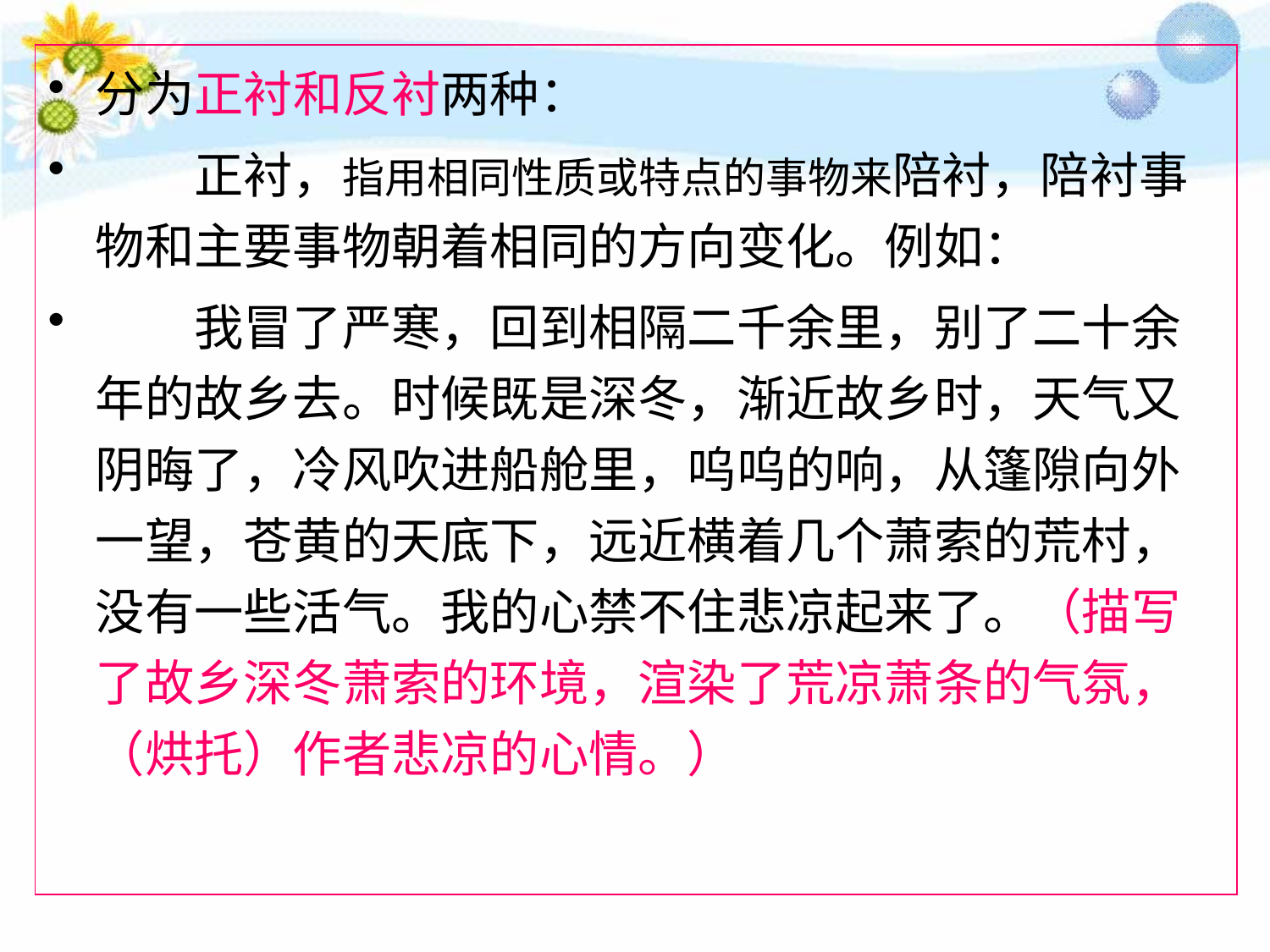

分为正衬和反衬两种：
　　正衬，指用相同性质或特点的事物来陪衬，陪衬事物和主要事物朝着相同的方向变化。例如：
　　我冒了严寒，回到相隔二千余里，别了二十余年的故乡去。时候既是深冬，渐近故乡时，天气又阴晦了，冷风吹进船舱里，呜呜的响，从篷隙向外一望，苍黄的天底下，远近横着几个萧索的荒村，没有一些活气。我的心禁不住悲凉起来了。（描写了故乡深冬萧索的环境，渲染了荒凉萧条的气氛，（烘托）作者悲凉的心情。）